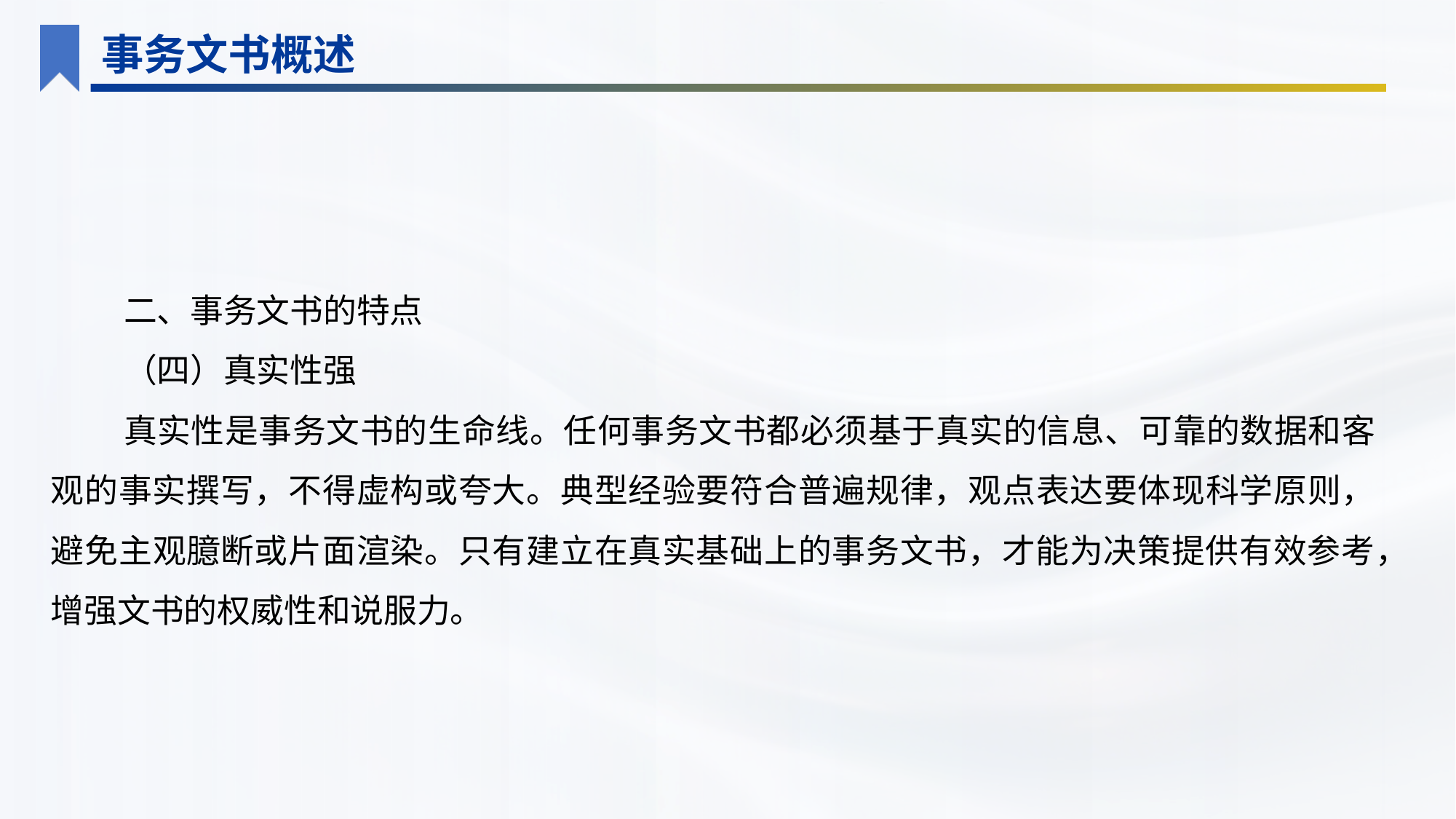

事务文书概述
二、事务文书的特点
（四）真实性强
真实性是事务文书的生命线。任何事务文书都必须基于真实的信息、可靠的数据和客观的事实撰写，不得虚构或夸大。典型经验要符合普遍规律，观点表达要体现科学原则，避免主观臆断或片面渲染。只有建立在真实基础上的事务文书，才能为决策提供有效参考，增强文书的权威性和说服力。